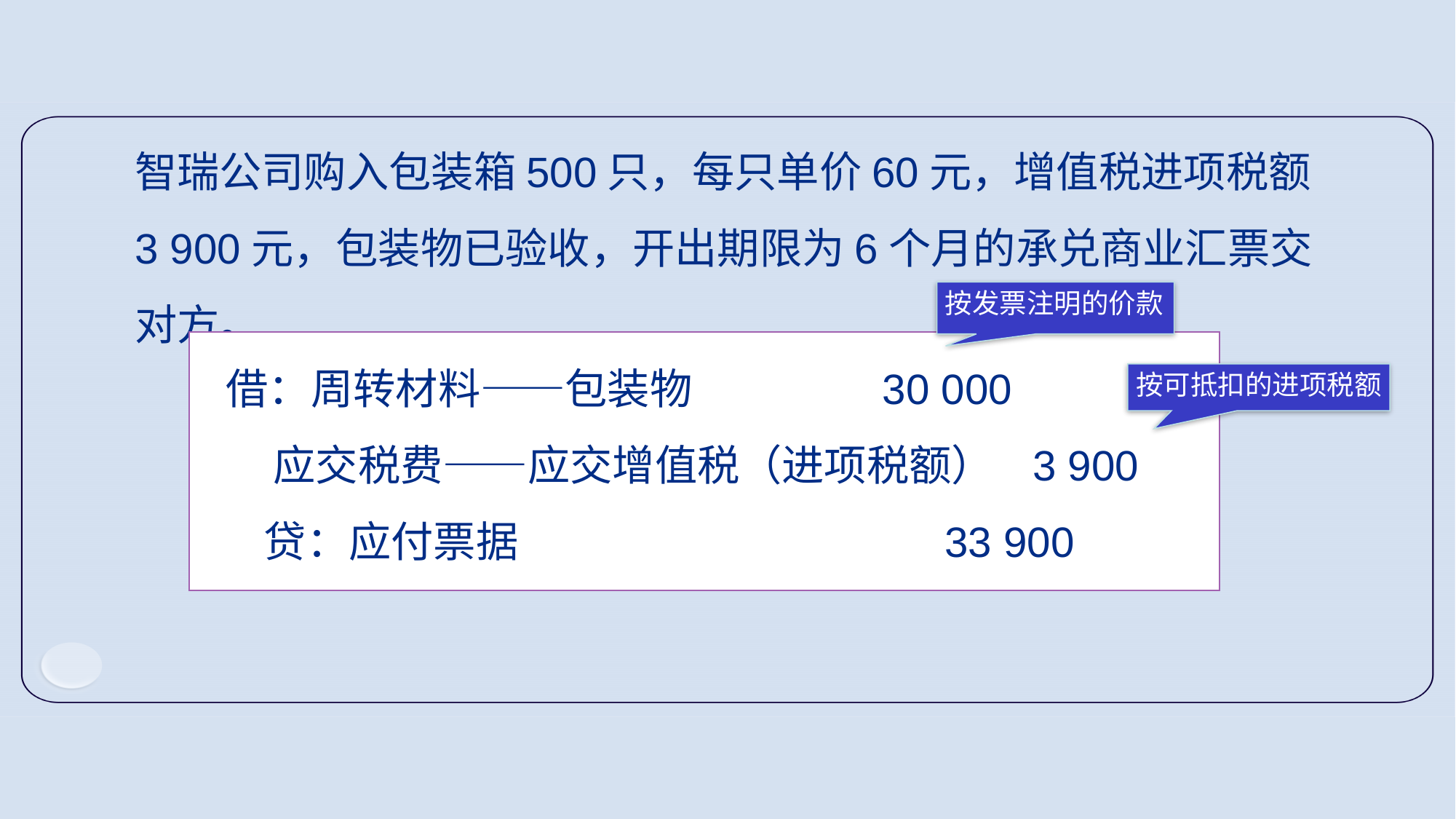

智瑞公司购入包装箱500只，每只单价60元，增值税进项税额3 900元，包装物已验收，开出期限为6个月的承兑商业汇票交对方。
按发票注明的价款
  借：周转材料――包装物                   30 000
       应交税费――应交增值税（进项税额）   3 900
      贷：应付票据                                            33 900
按可抵扣的进项税额